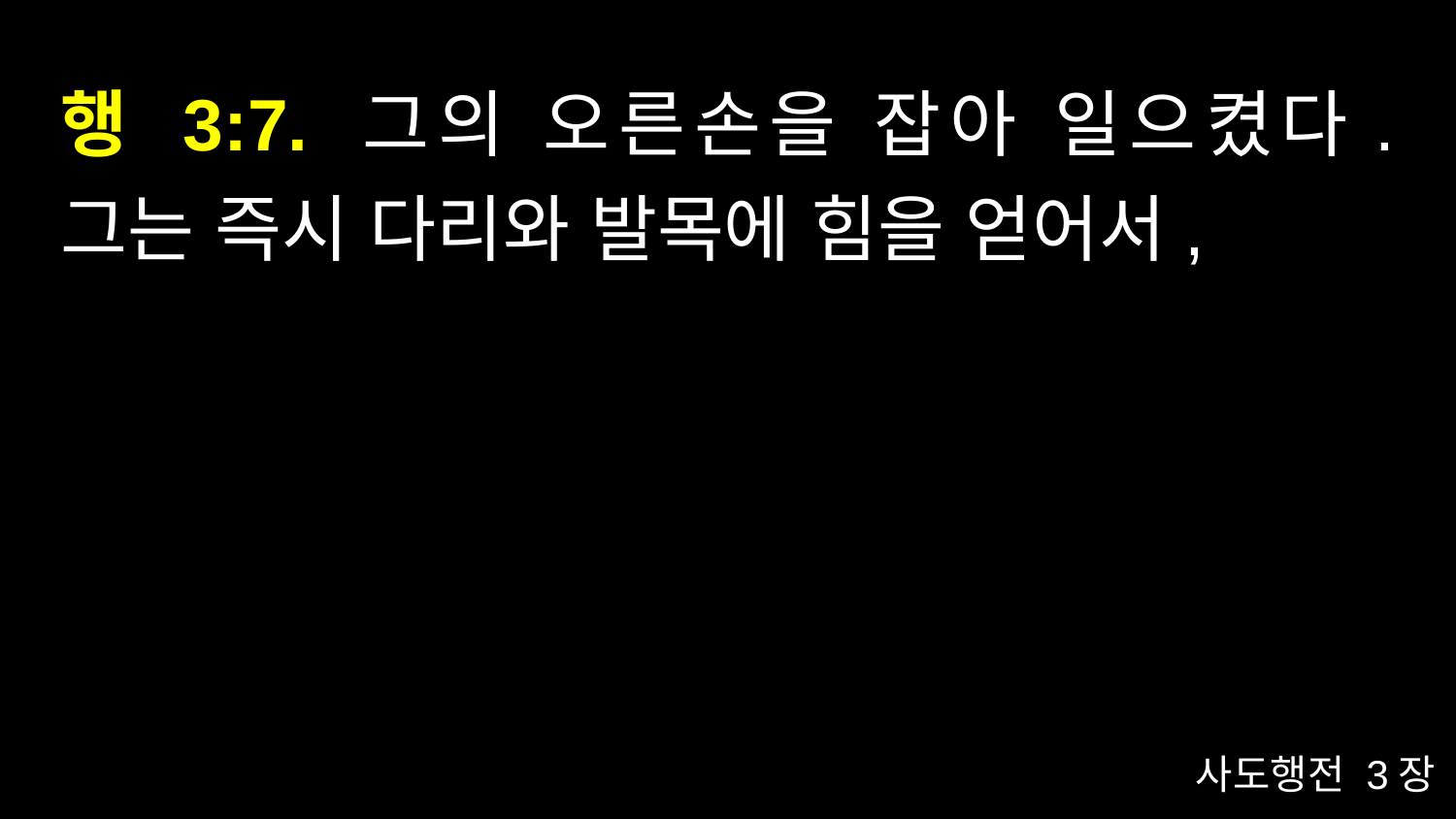

# 행 3:7. 그의 오른손을 잡아 일으켰다. 그는 즉시 다리와 발목에 힘을 얻어서,
사도행전 3장